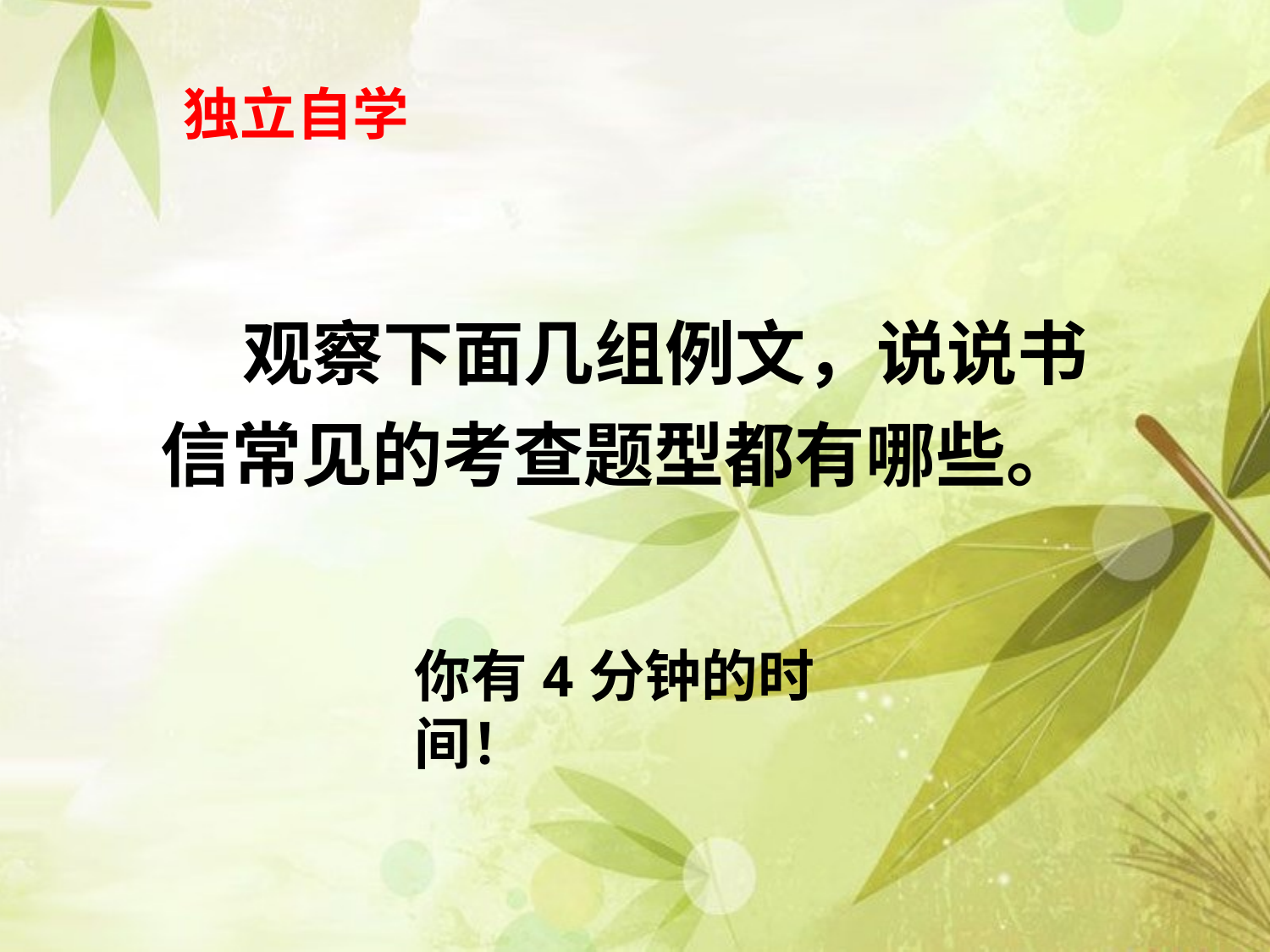

# 独立自学
    观察下面几组例文，说说书信常见的考查题型都有哪些。
你有4分钟的时间！